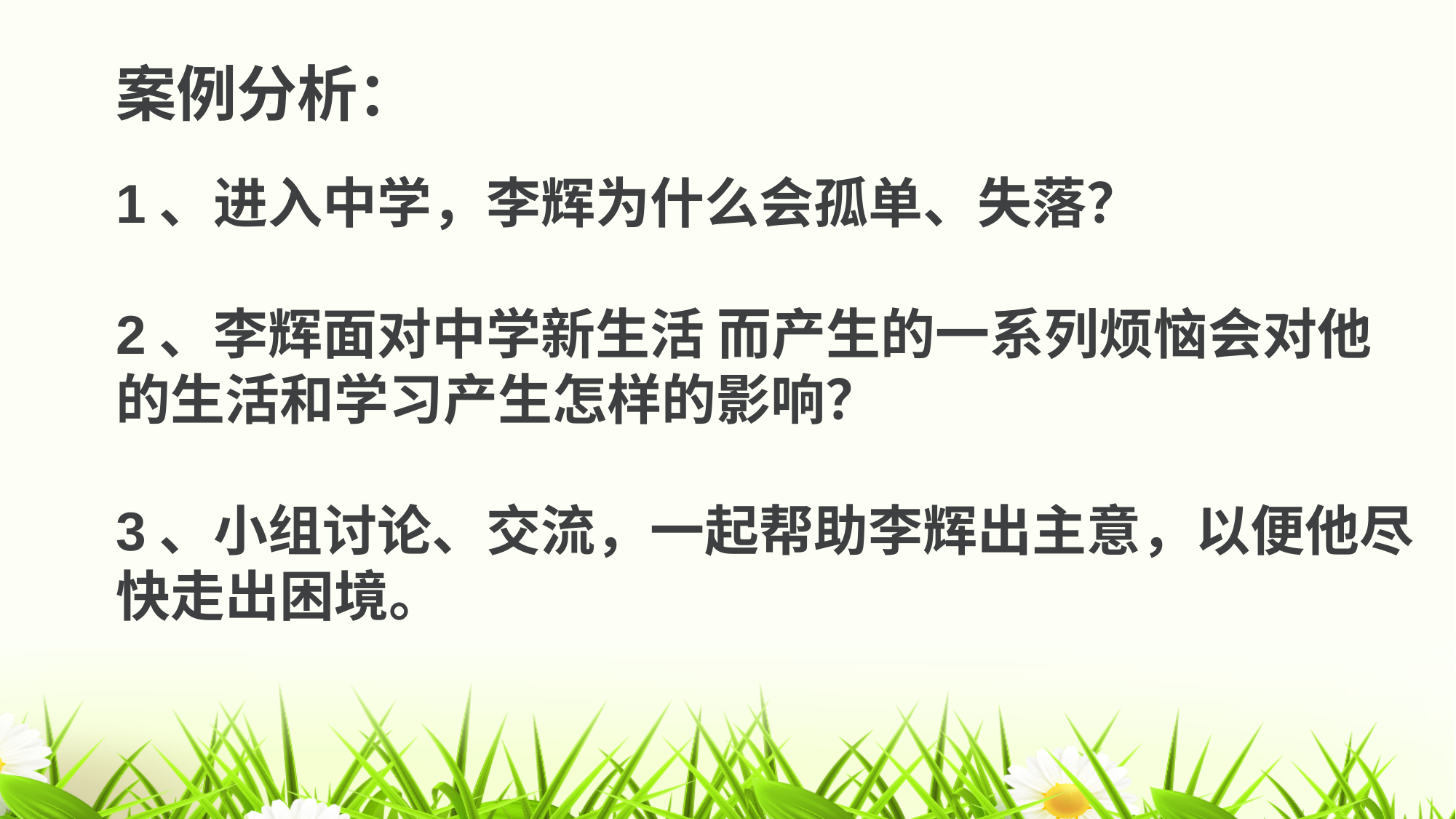

案例分析：

1、进入中学，李辉为什么会孤单、失落？

2、李辉面对中学新生活 而产生的一系列烦恼会对他的生活和学习产生怎样的影响？

3、小组讨论、交流，一起帮助李辉出主意，以便他尽快走出困境。